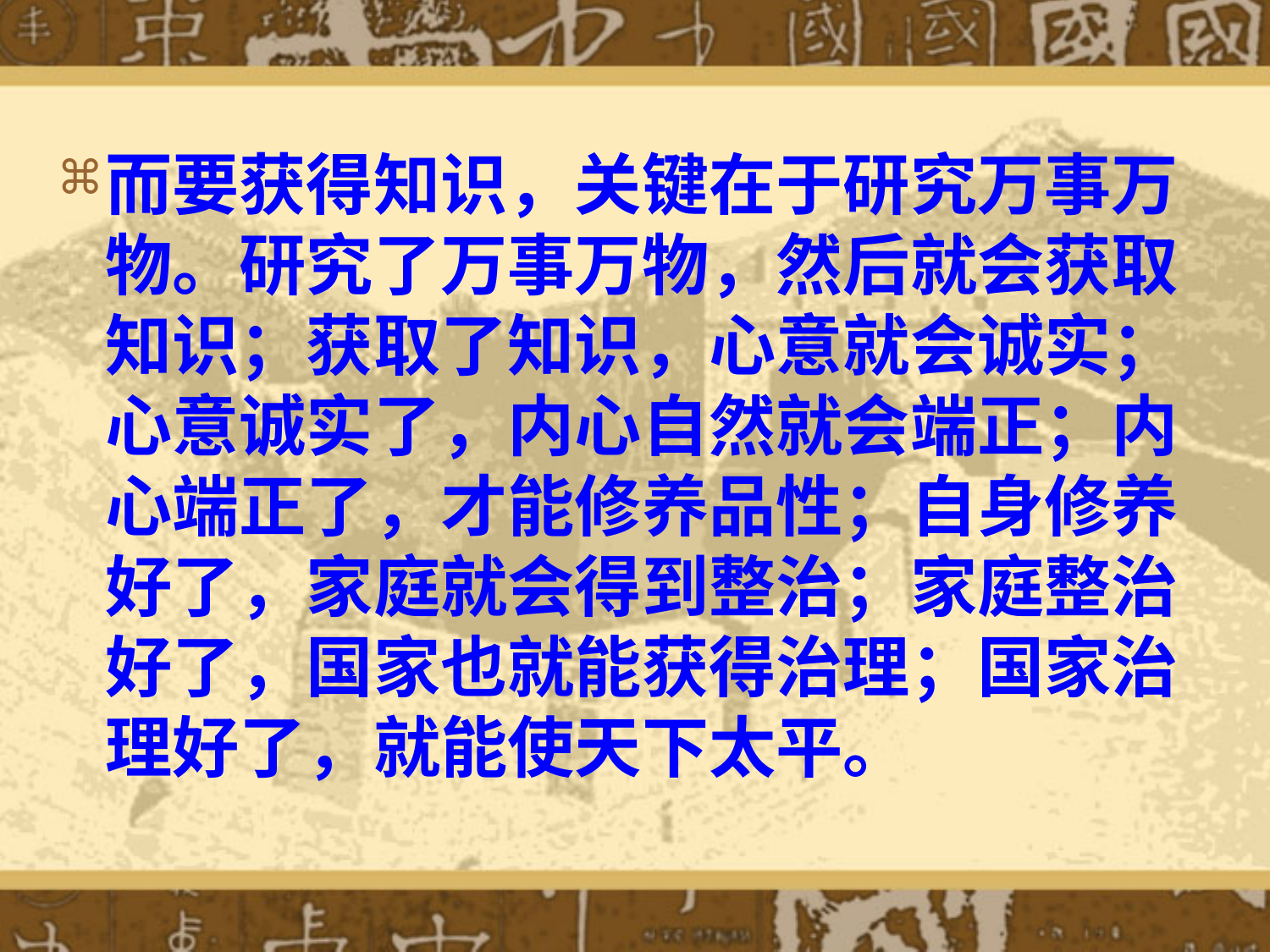

而要获得知识，关键在于研究万事万物。研究了万事万物，然后就会获取知识；获取了知识，心意就会诚实；心意诚实了，内心自然就会端正；内心端正了，才能修养品性；自身修养好了，家庭就会得到整治；家庭整治好了，国家也就能获得治理；国家治理好了，就能使天下太平。